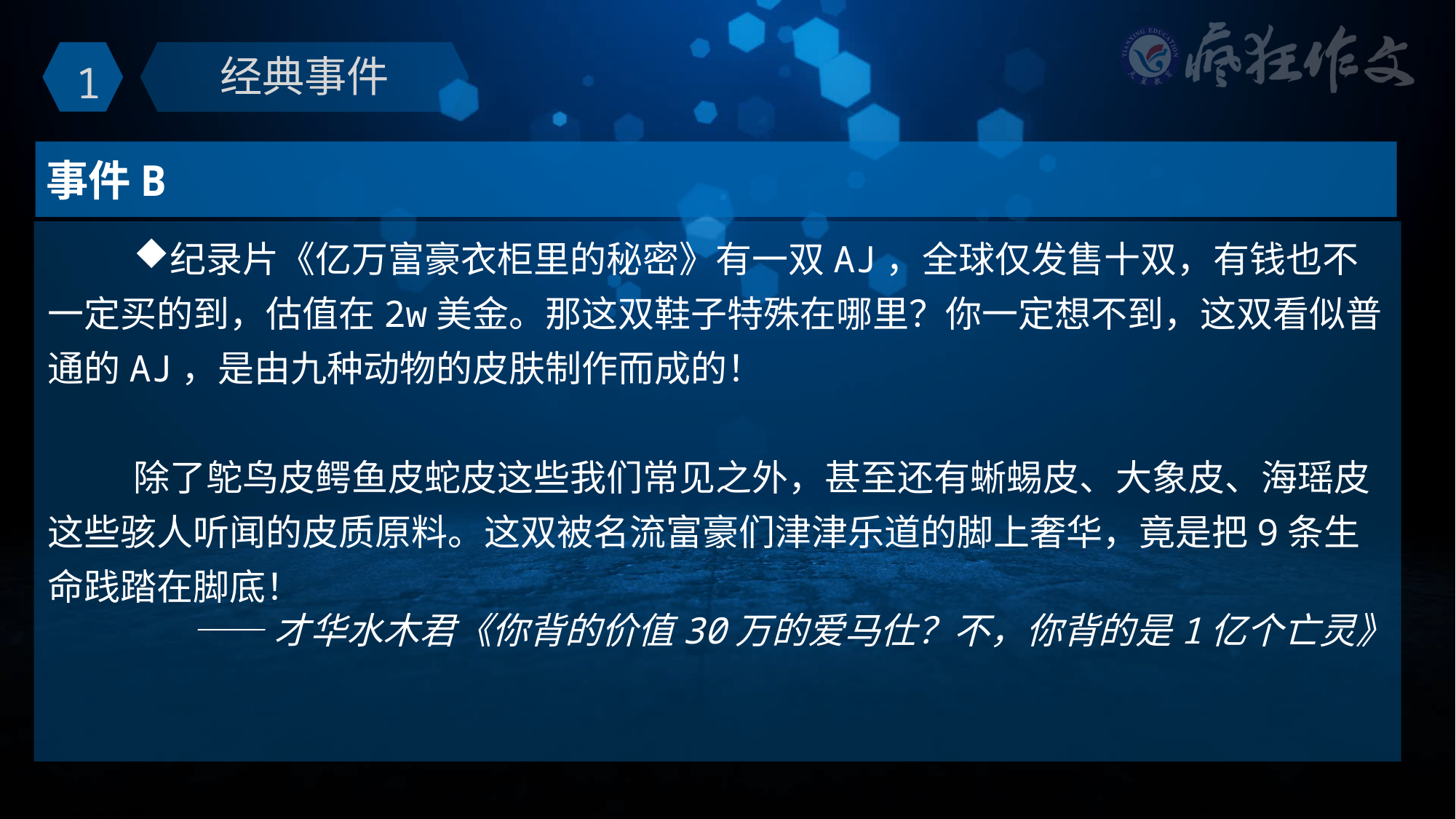

1

经典事件
事件B

纪录片《亿万富豪衣柜里的秘密》有一双AJ，全球仅发售十双，有钱也不一定买的到，估值在2w美金。那这双鞋子特殊在哪里？你一定想不到，这双看似普通的AJ，是由九种动物的皮肤制作而成的！

除了鸵鸟皮鳄鱼皮蛇皮这些我们常见之外，甚至还有蜥蜴皮、大象皮、海瑶皮这些骇人听闻的皮质原料。这双被名流富豪们津津乐道的脚上奢华，竟是把9条生命践踏在脚底！
——才华水木君《你背的价值30万的爱马仕？不，你背的是1亿个亡灵》